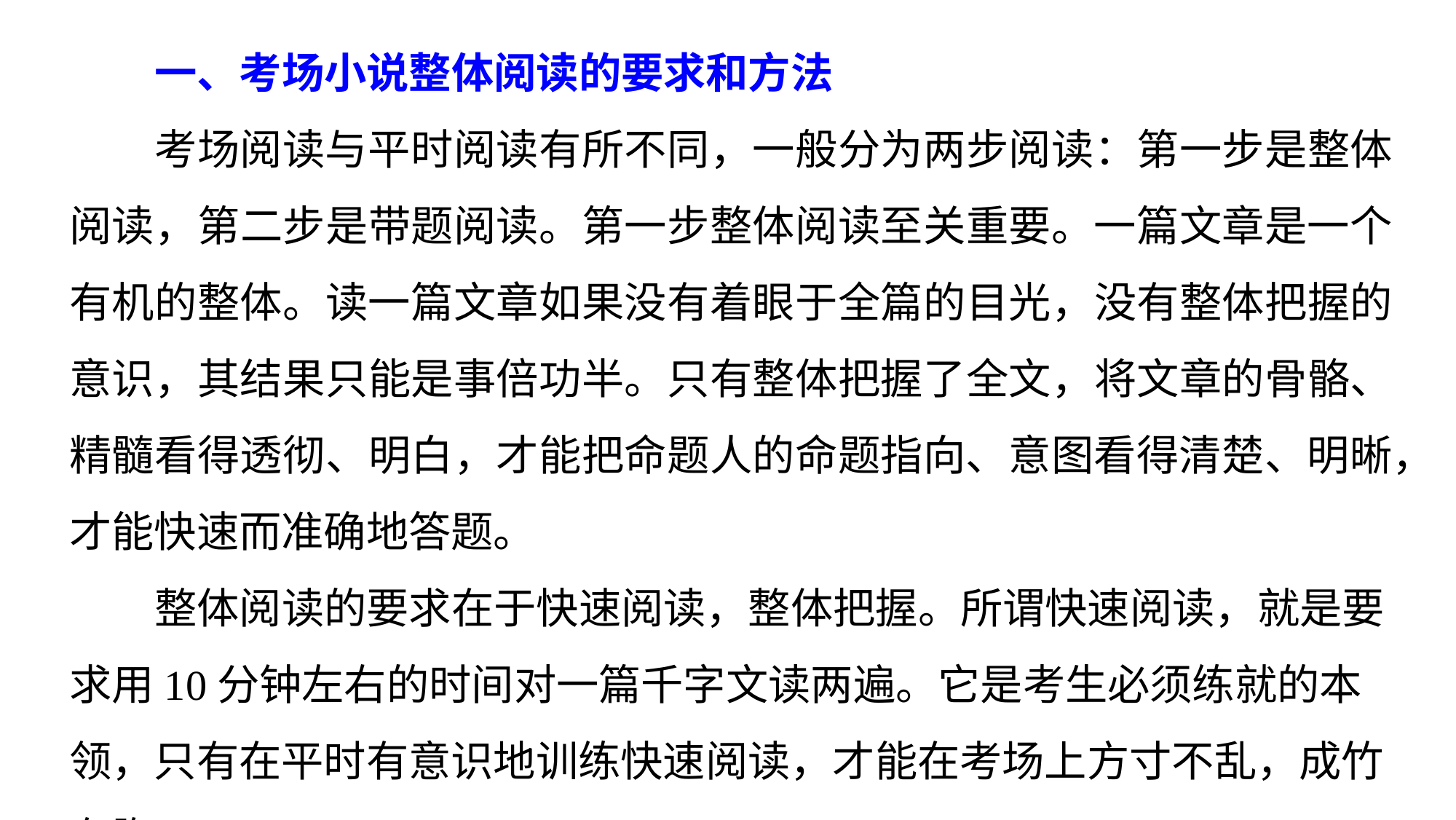

一、考场小说整体阅读的要求和方法
考场阅读与平时阅读有所不同，一般分为两步阅读：第一步是整体阅读，第二步是带题阅读。第一步整体阅读至关重要。一篇文章是一个有机的整体。读一篇文章如果没有着眼于全篇的目光，没有整体把握的意识，其结果只能是事倍功半。只有整体把握了全文，将文章的骨骼、精髓看得透彻、明白，才能把命题人的命题指向、意图看得清楚、明晰，才能快速而准确地答题。
整体阅读的要求在于快速阅读，整体把握。所谓快速阅读，就是要求用10分钟左右的时间对一篇千字文读两遍。它是考生必须练就的本领，只有在平时有意识地训练快速阅读，才能在考场上方寸不乱，成竹在胸。